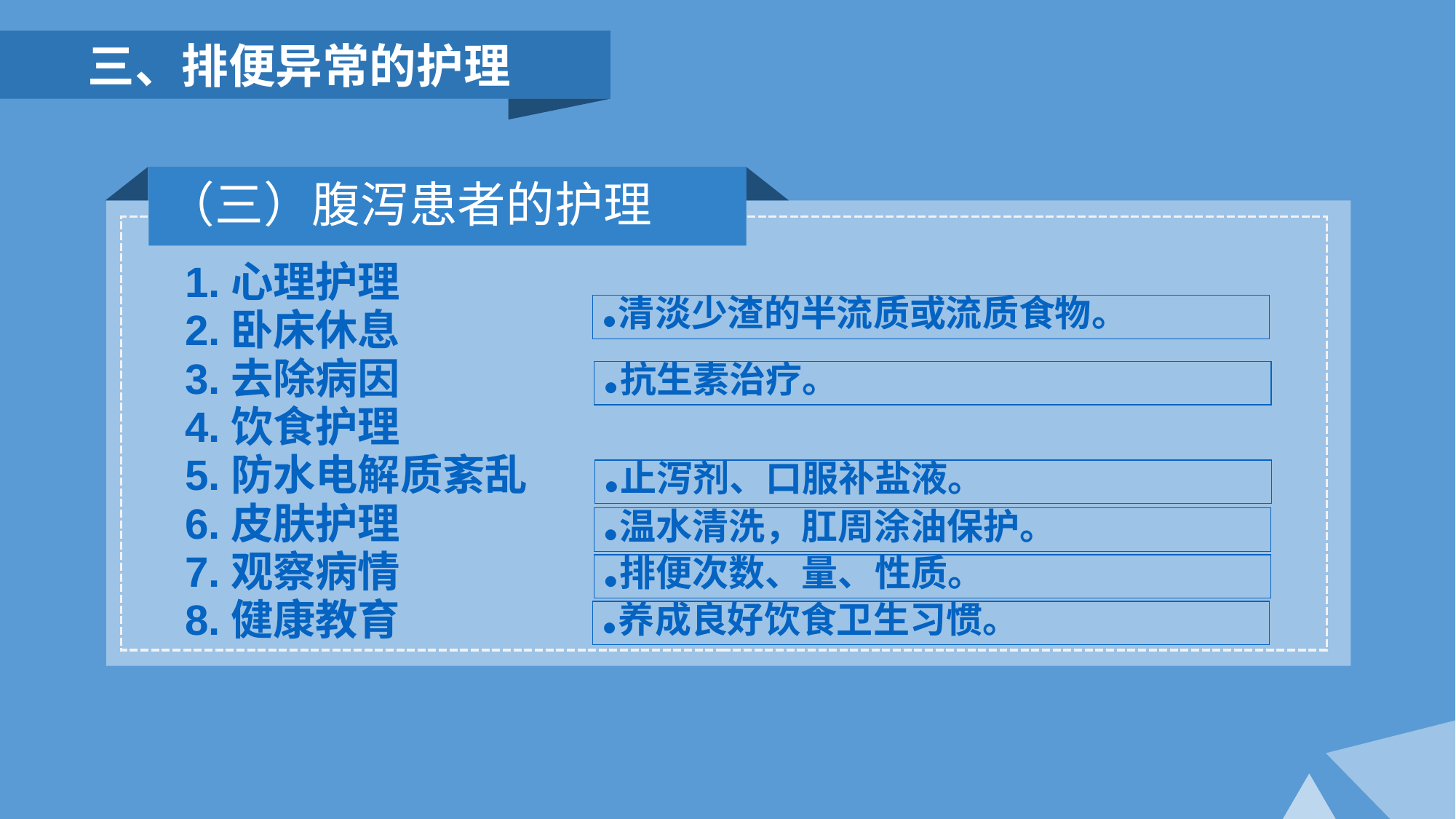

三、排便异常的护理

（三）腹泻患者的护理

1.心理护理
2.卧床休息
3.去除病因
4.饮食护理
5.防水电解质紊乱
6.皮肤护理
7.观察病情
8.健康教育

●清淡少渣的半流质或流质食物。
●抗生素治疗。
●止泻剂、口服补盐液。
●温水清洗，肛周涂油保护。
●排便次数、量、性质。
●养成良好饮食卫生习惯。